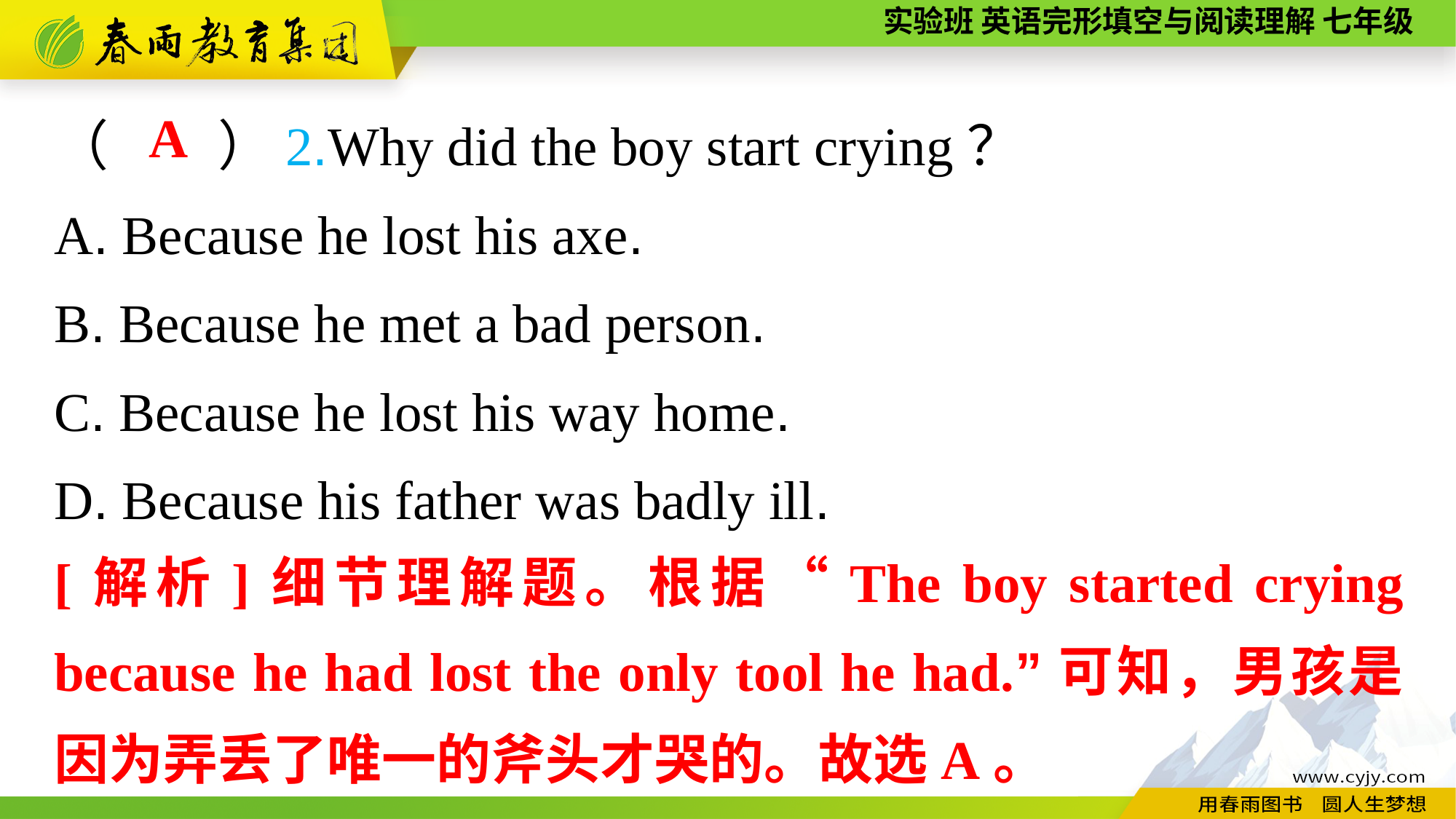

（　　）2.Why did the boy start crying？
A. Because he lost his axe.
B. Because he met a bad person.
C. Because he lost his way home.
D. Because his father was badly ill.
A
[解析]细节理解题。根据“The boy started crying because he had lost the only tool he had.”可知，男孩是因为弄丢了唯一的斧头才哭的。故选A。